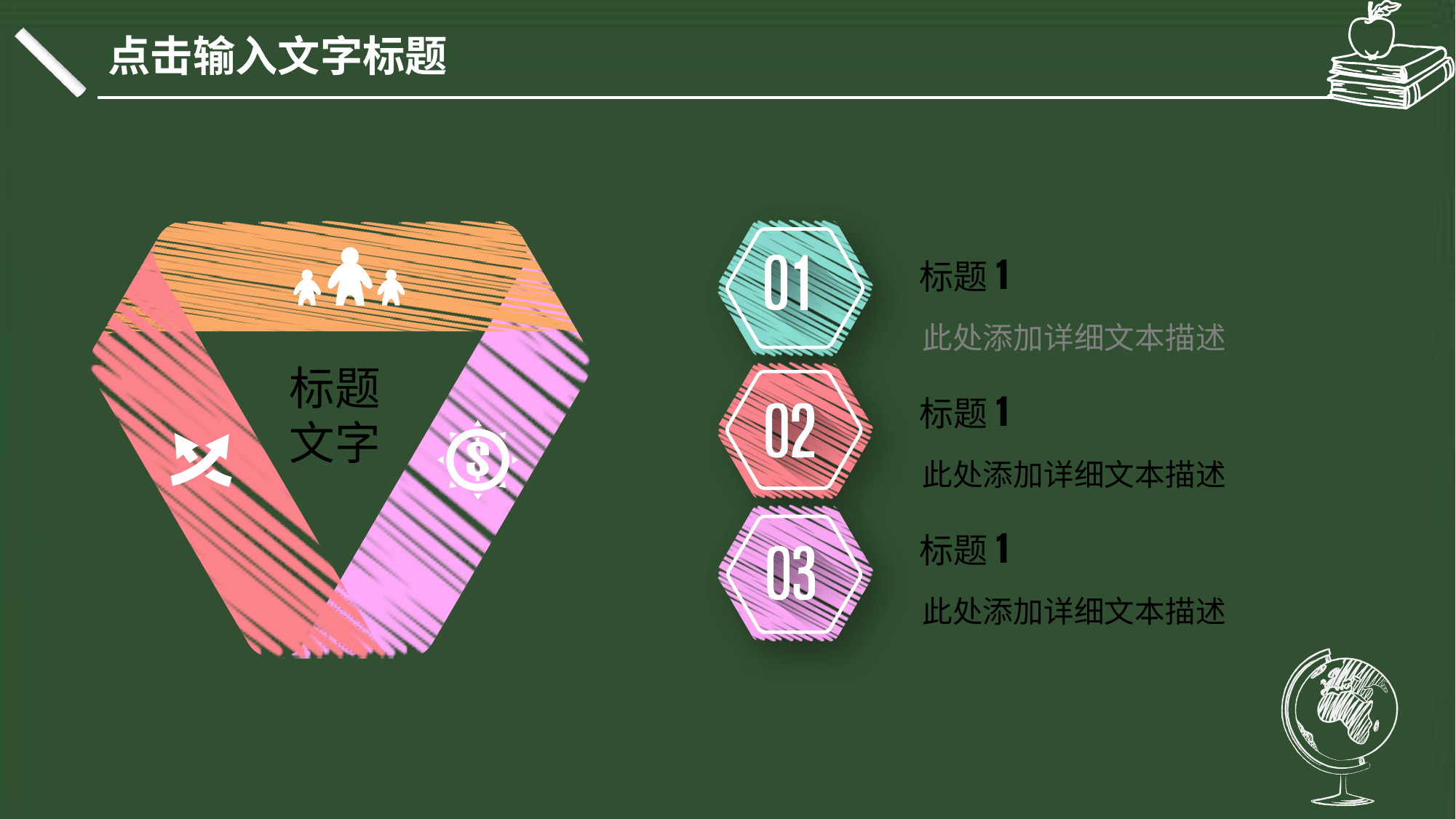

点击输入文字标题

标题
文字

标题1
此处添加详细文本描述

标题1
此处添加详细文本描述

标题1
此处添加详细文本描述